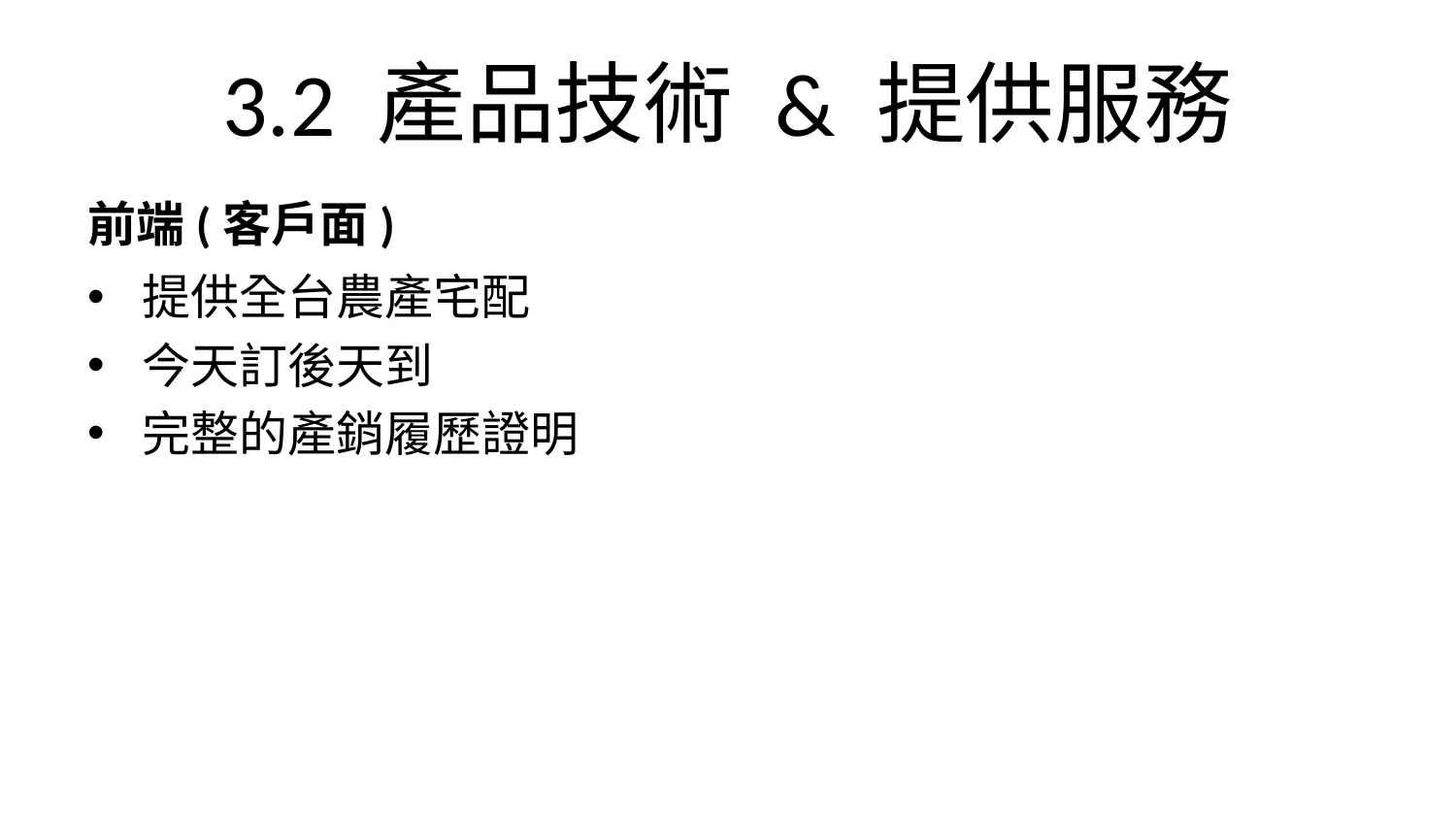

# 3.2 產品技術 & 提供服務
前端(客戶面)

提供全台農產宅配
今天訂後天到
完整的產銷履歷證明